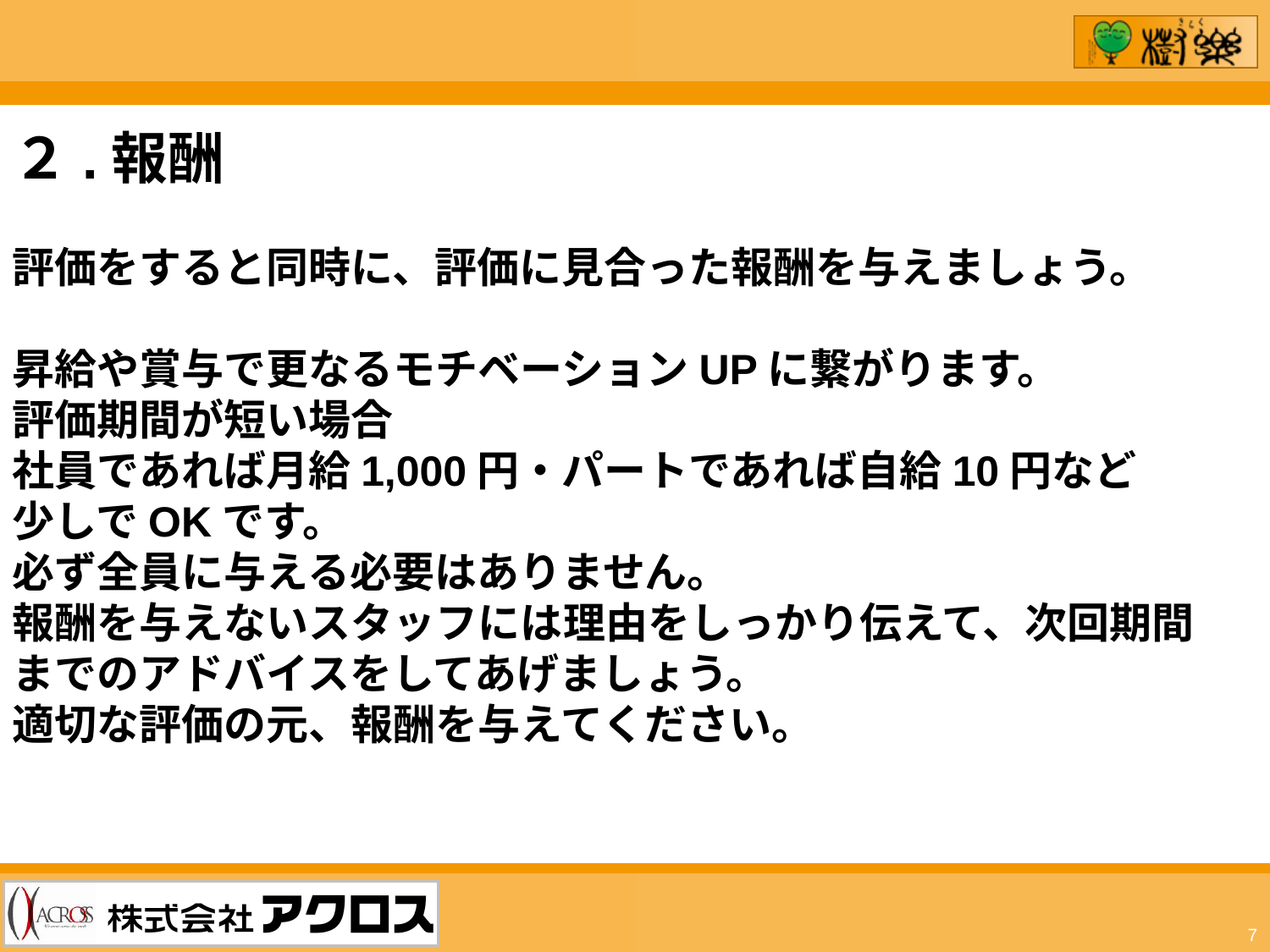

２.報酬

評価をすると同時に、評価に見合った報酬を与えましょう。

昇給や賞与で更なるモチベーションUPに繋がります。
評価期間が短い場合
社員であれば月給1,000円・パートであれば自給10円など
少しでOKです。
必ず全員に与える必要はありません。
報酬を与えないスタッフには理由をしっかり伝えて、次回期間
までのアドバイスをしてあげましょう。
適切な評価の元、報酬を与えてください。

7